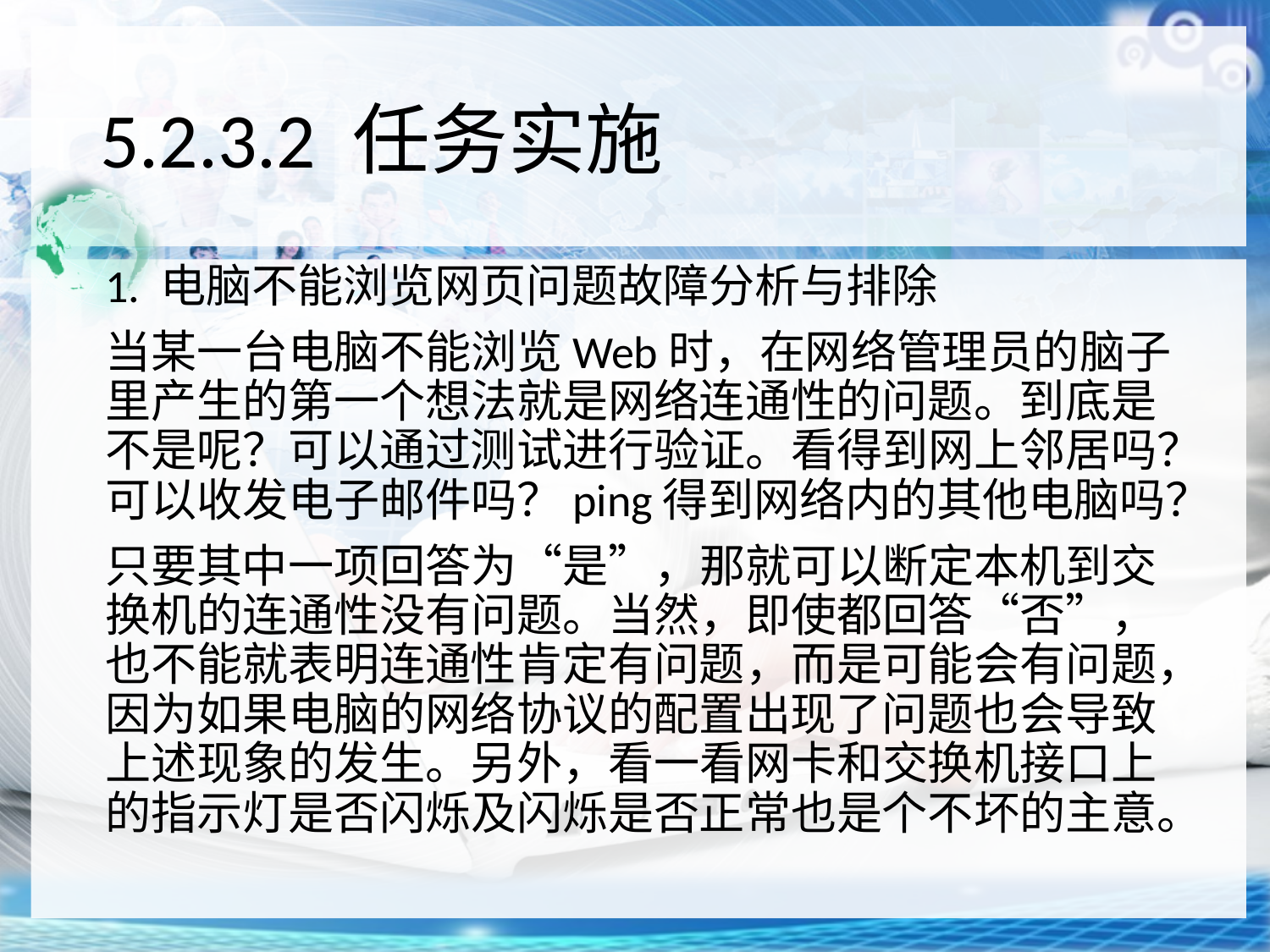

# 5.2.3.2 任务实施
1. 电脑不能浏览网页问题故障分析与排除
当某一台电脑不能浏览Web时，在网络管理员的脑子里产生的第一个想法就是网络连通性的问题。到底是不是呢？可以通过测试进行验证。看得到网上邻居吗？可以收发电子邮件吗？ping得到网络内的其他电脑吗？
只要其中一项回答为“是”，那就可以断定本机到交换机的连通性没有问题。当然，即使都回答“否”，也不能就表明连通性肯定有问题，而是可能会有问题，因为如果电脑的网络协议的配置出现了问题也会导致上述现象的发生。另外，看一看网卡和交换机接口上的指示灯是否闪烁及闪烁是否正常也是个不坏的主意。